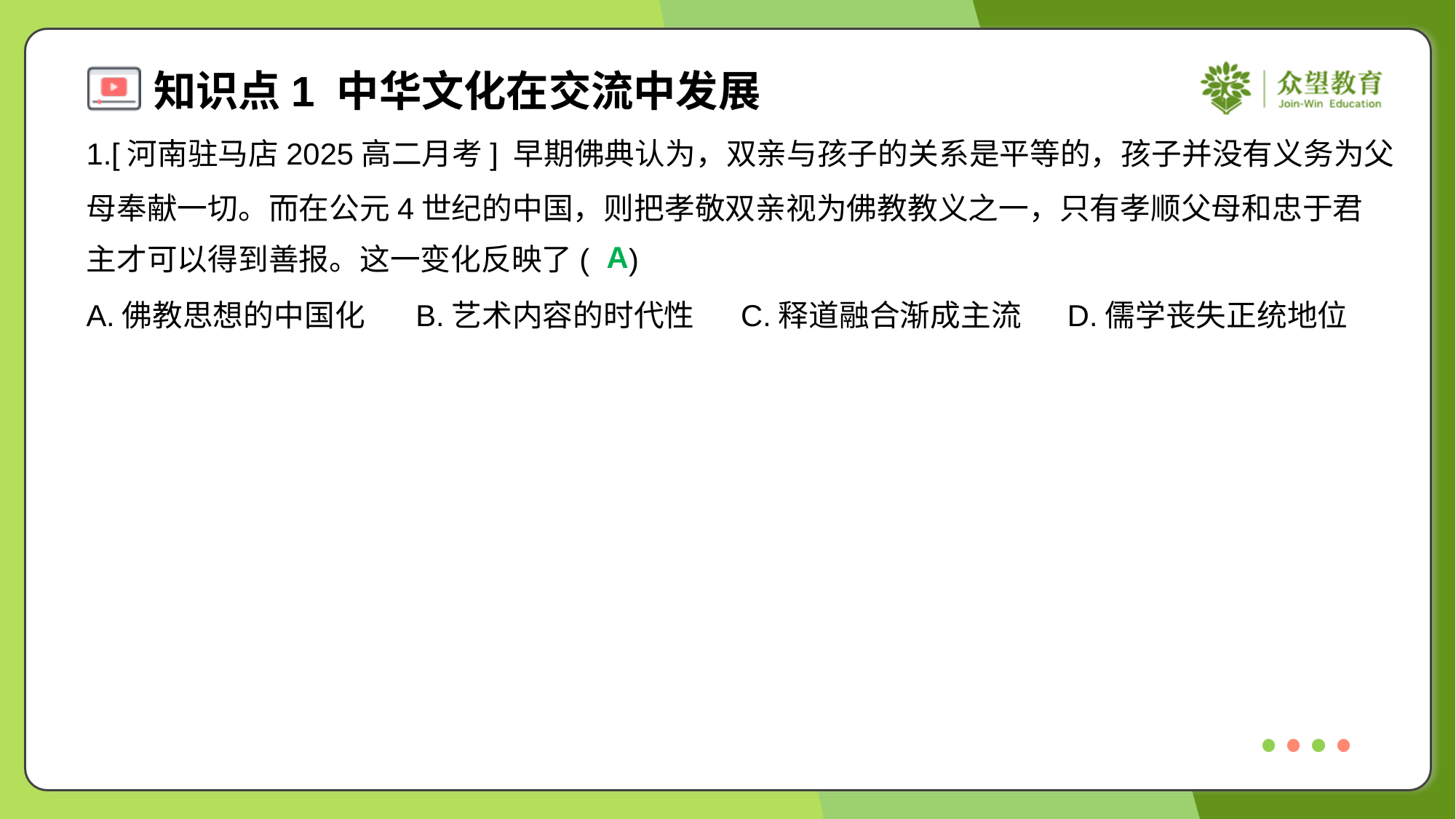

1.[河南驻马店2025高二月考] 早期佛典认为，双亲与孩子的关系是平等的，孩子并没有义务为父
母奉献一切。而在公元4世纪的中国，则把孝敬双亲视为佛教教义之一，只有孝顺父母和忠于君
主才可以得到善报。这一变化反映了(     )
A
A.佛教思想的中国化	B.艺术内容的时代性	C.释道融合渐成主流	D.儒学丧失正统地位